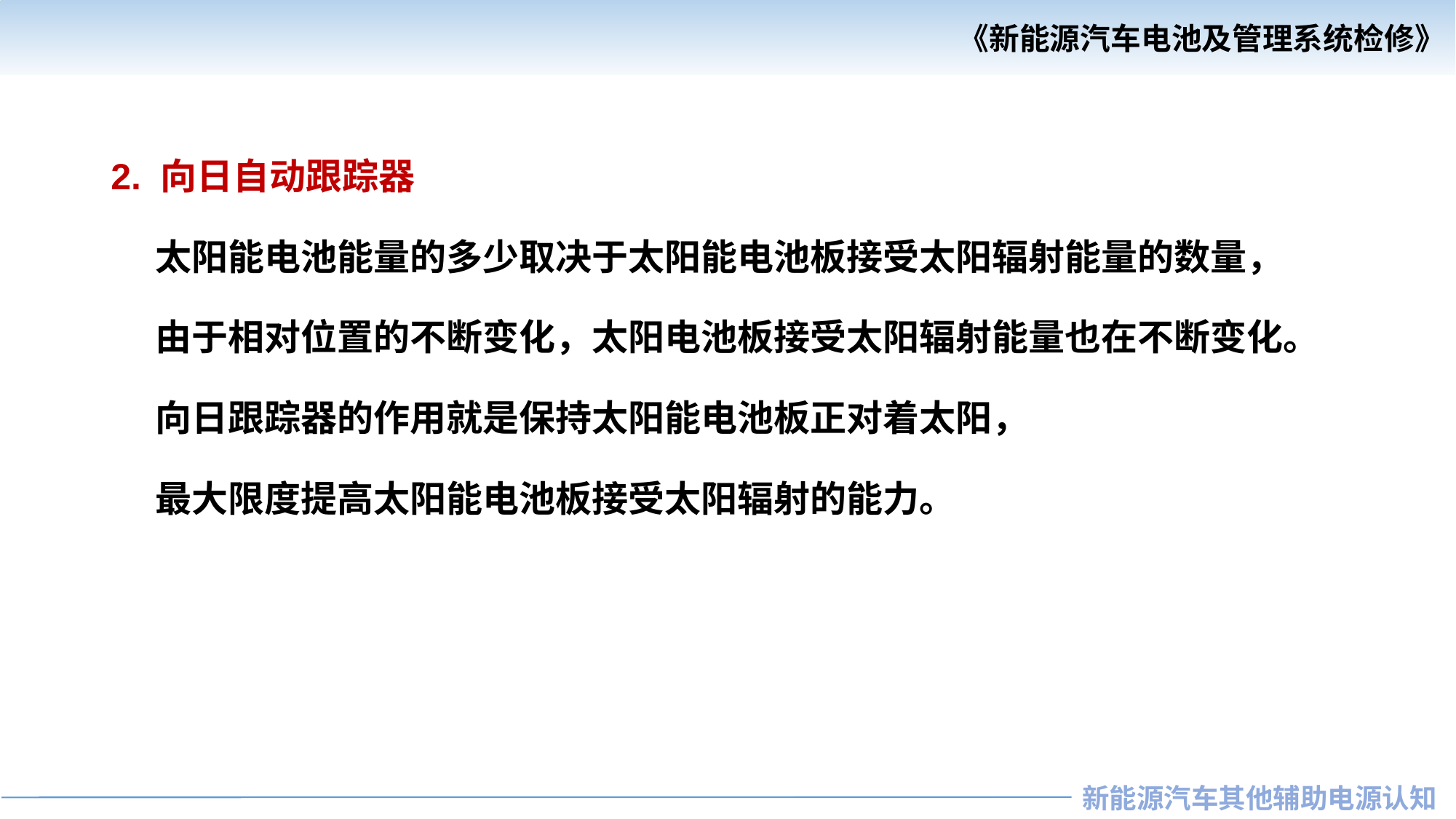

2. 向日自动跟踪器
 太阳能电池能量的多少取决于太阳能电池板接受太阳辐射能量的数量，
 由于相对位置的不断变化，太阳电池板接受太阳辐射能量也在不断变化。
 向日跟踪器的作用就是保持太阳能电池板正对着太阳，
 最大限度提高太阳能电池板接受太阳辐射的能力。